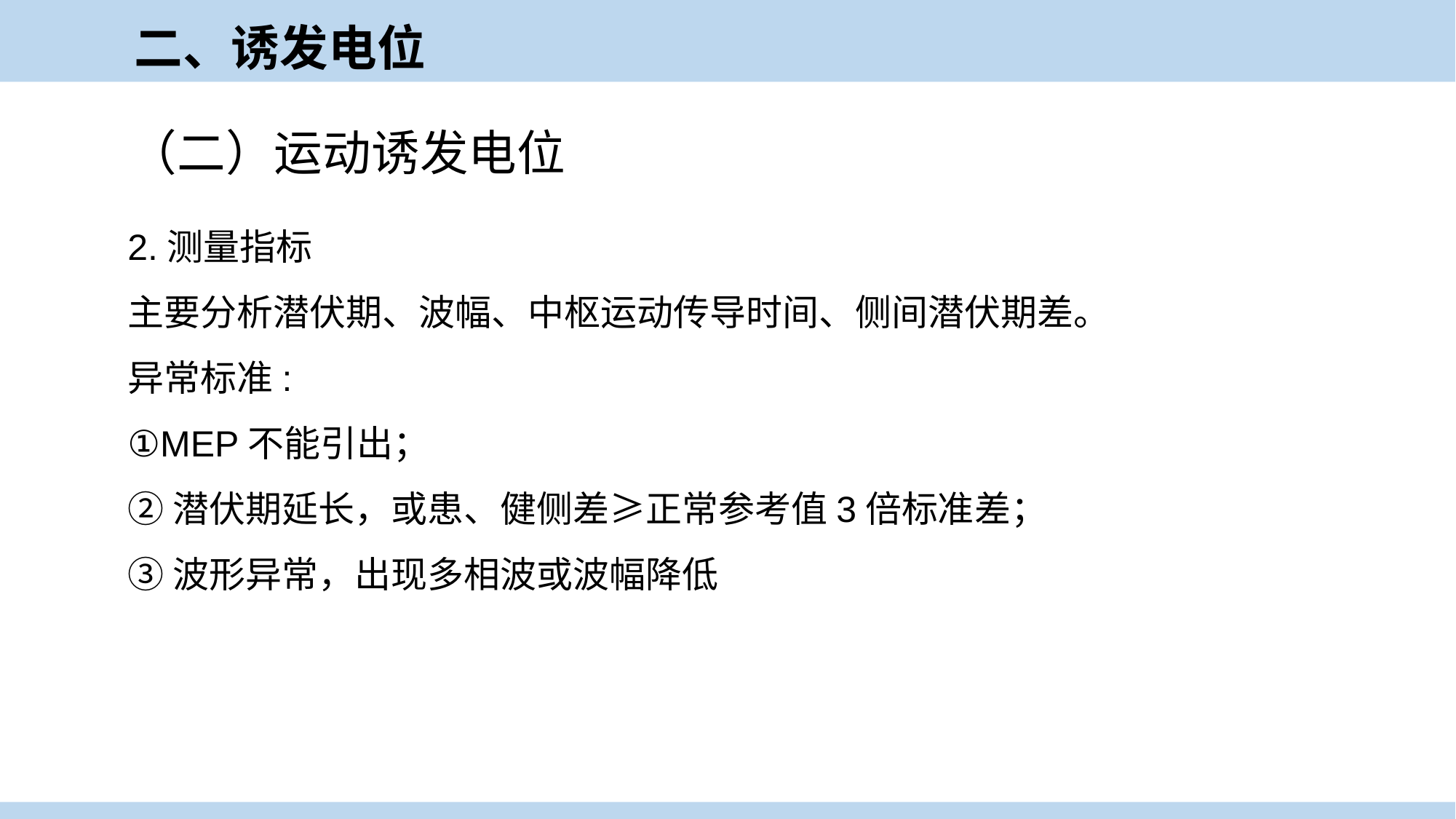

二、诱发电位
（二）运动诱发电位
2.测量指标
主要分析潜伏期、波幅、中枢运动传导时间、侧间潜伏期差。
异常标准:
①MEP不能引出；
②潜伏期延长，或患、健侧差≥正常参考值3倍标准差；
③波形异常，出现多相波或波幅降低